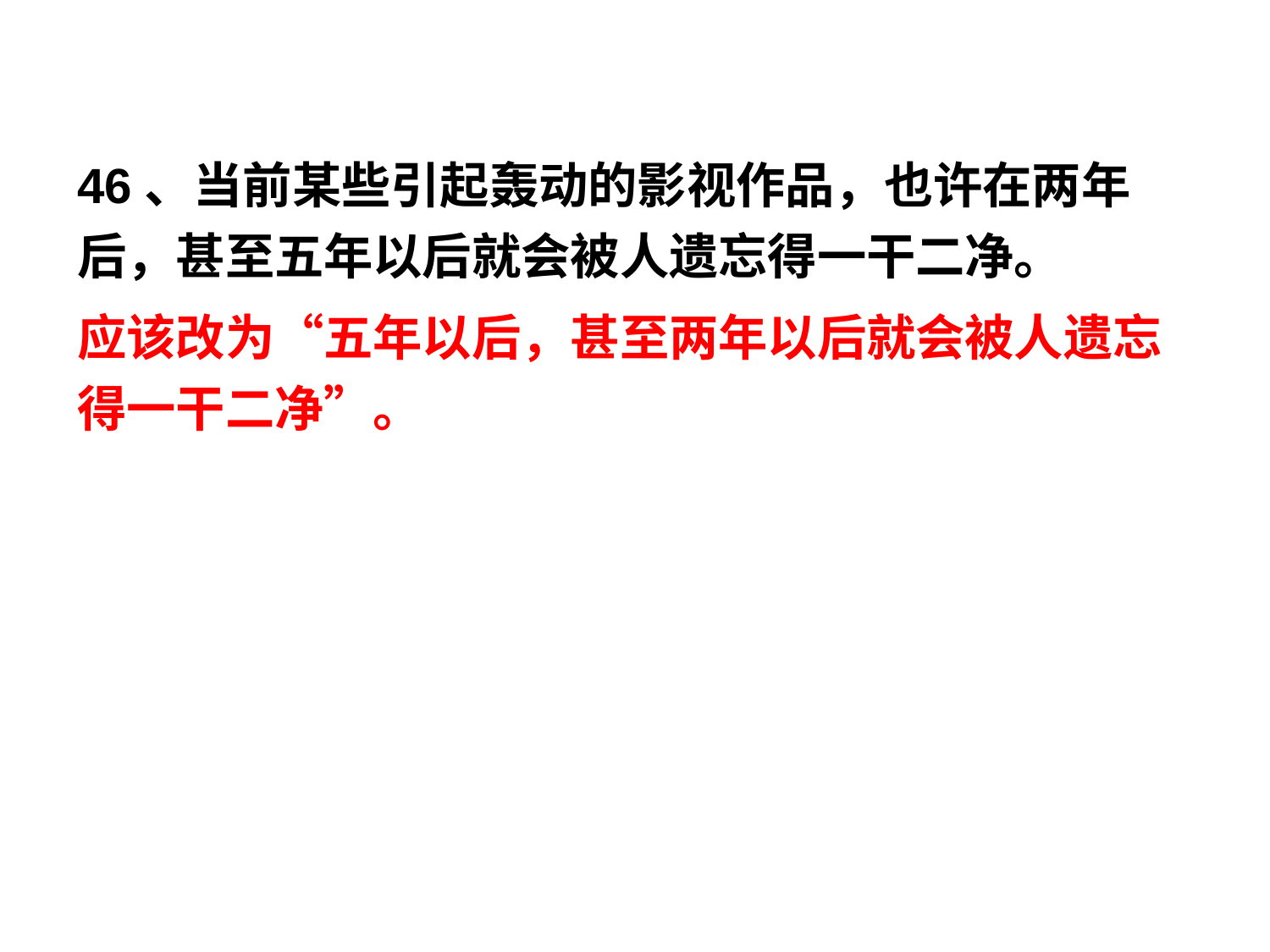

46、当前某些引起轰动的影视作品，也许在两年后，甚至五年以后就会被人遗忘得一干二净。
应该改为“五年以后，甚至两年以后就会被人遗忘得一干二净”。